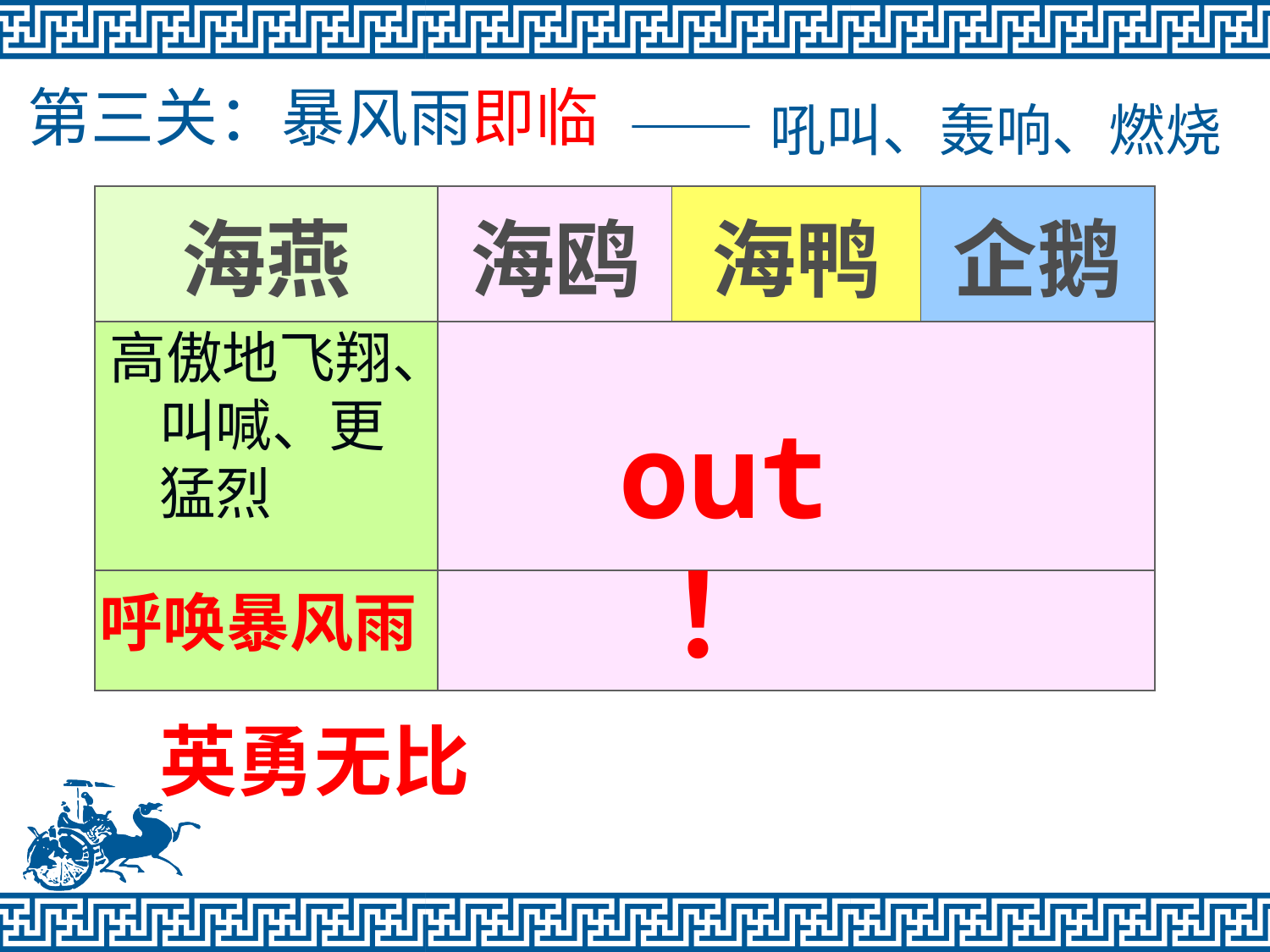

# 第三关：暴风雨即临
——吼叫、轰响、燃烧
| 海燕 | 海鸥 | 海鸭 | 企鹅 |
| --- | --- | --- | --- |
|  |  |  |  |
|  |  |  |  |
高傲地飞翔、叫喊、更猛烈
out！
呼唤暴风雨
英勇无比